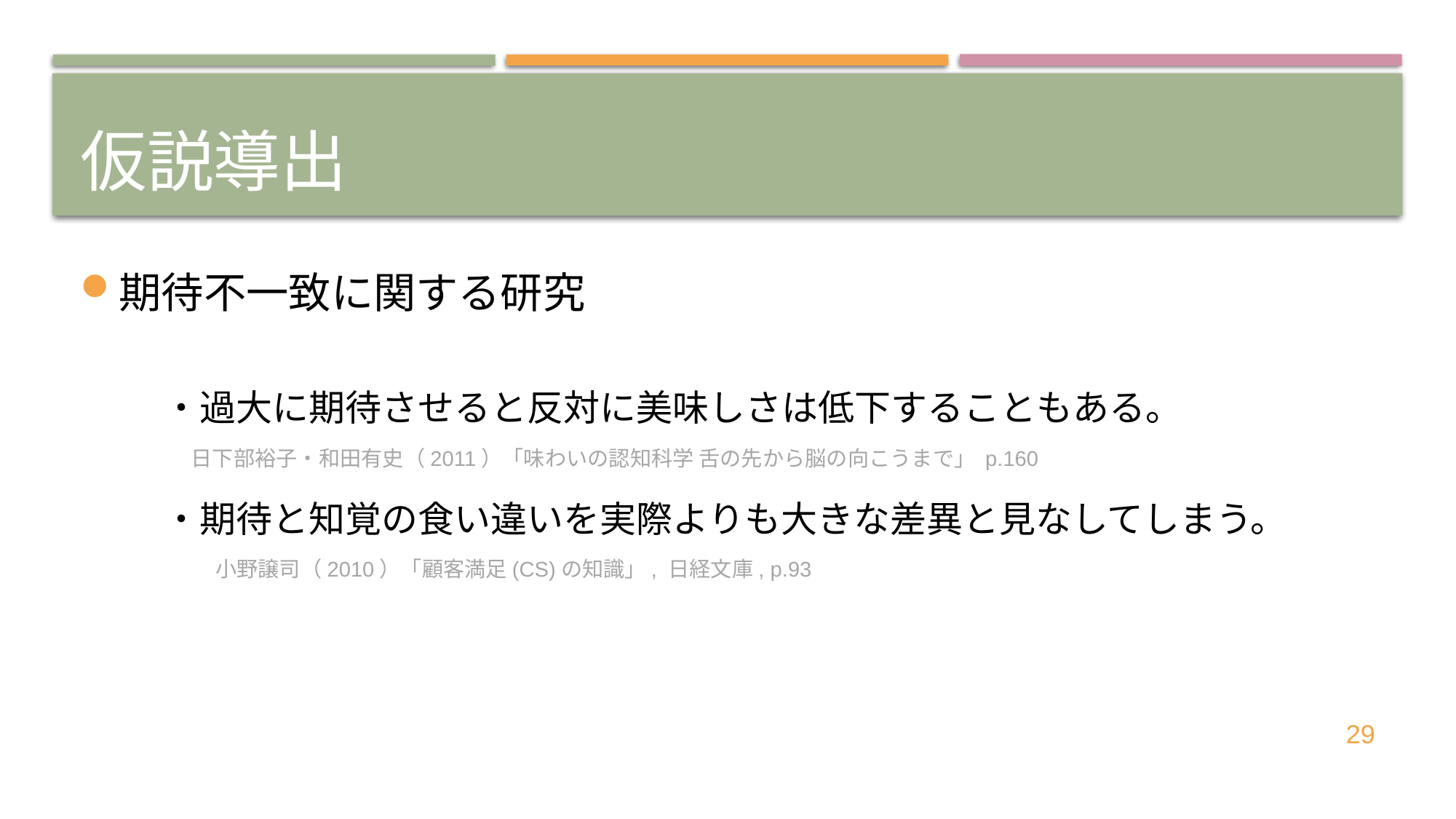

# 仮説導出
期待不一致に関する研究

・過大に期待させると反対に美味しさは低下することもある。

・期待と知覚の食い違いを実際よりも大きな差異と見なしてしまう。

日下部裕子・和田有史（2011）「味わいの認知科学 舌の先から脳の向こうまで」 p.160
小野譲司（2010）「顧客満足(CS)の知識」, 日経文庫, p.93
29